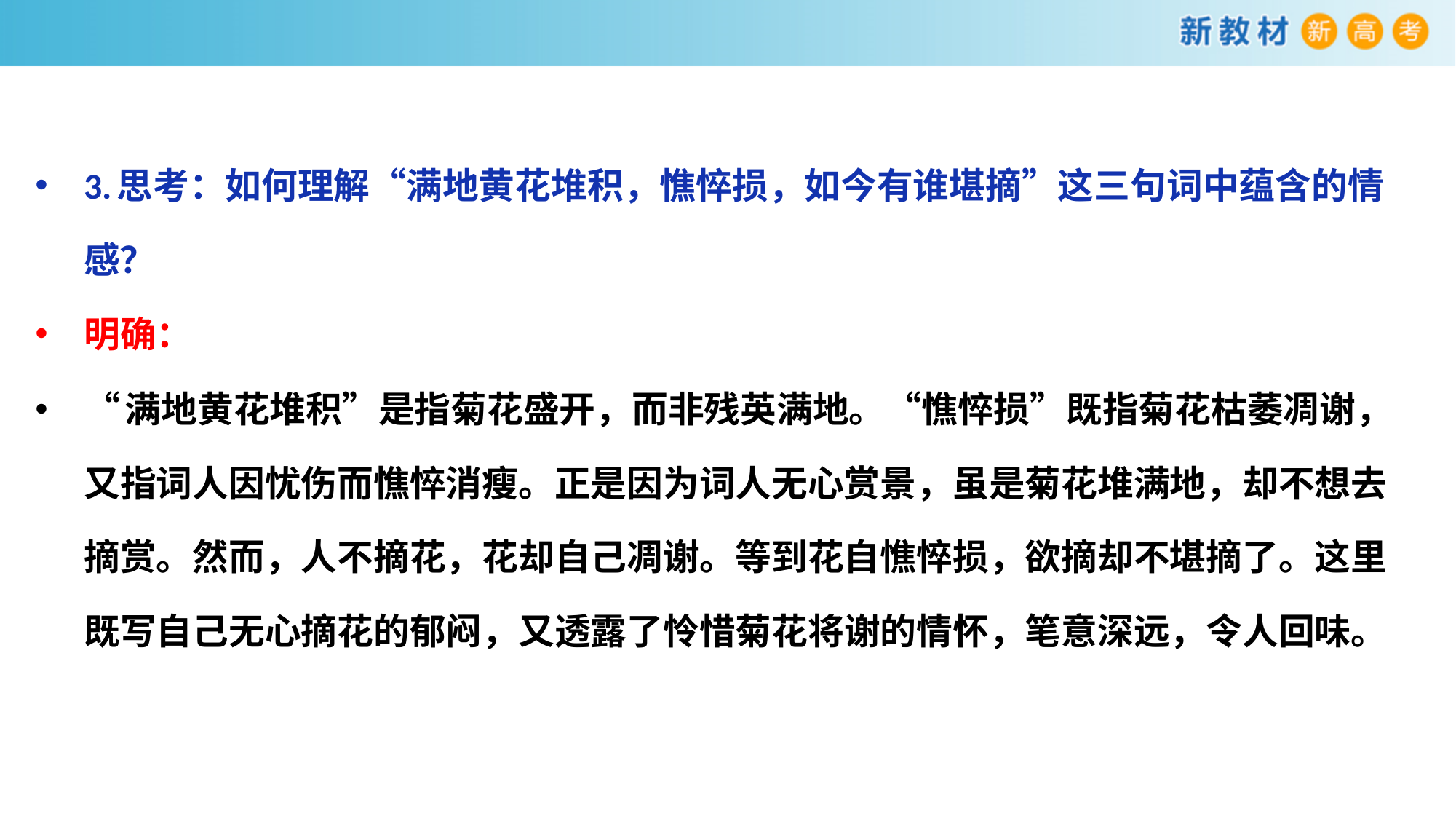

3.思考：如何理解“满地黄花堆积，憔悴损，如今有谁堪摘”这三句词中蕴含的情感？
明确：
“满地黄花堆积”是指菊花盛开，而非残英满地。“憔悴损”既指菊花枯萎凋谢，又指词人因忧伤而憔悴消瘦。正是因为词人无心赏景，虽是菊花堆满地，却不想去摘赏。然而，人不摘花，花却自己凋谢。等到花自憔悴损，欲摘却不堪摘了。这里既写自己无心摘花的郁闷，又透露了怜惜菊花将谢的情怀，笔意深远，令人回味。